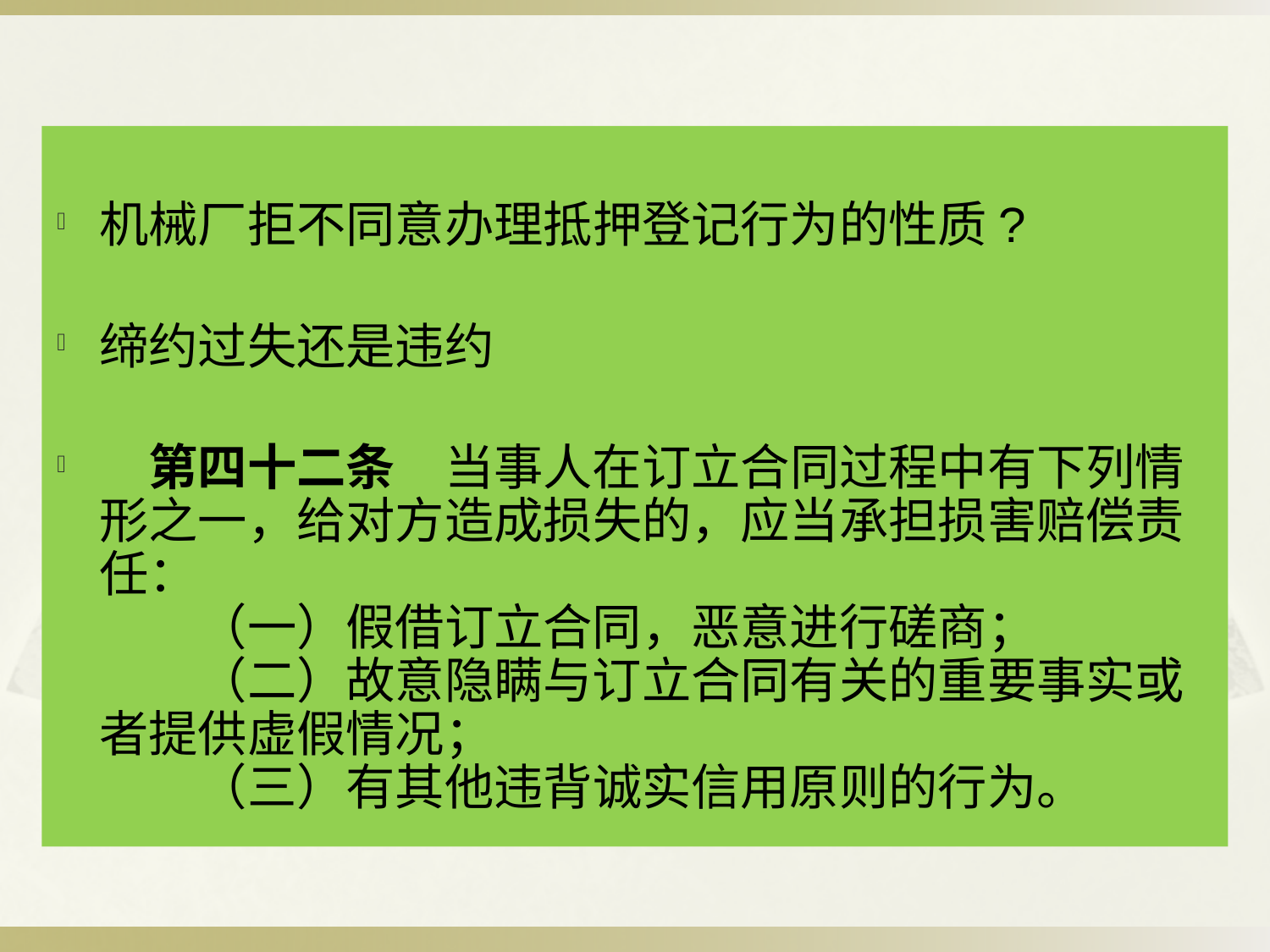

机械厂拒不同意办理抵押登记行为的性质?

缔约过失还是违约

　第四十二条　当事人在订立合同过程中有下列情形之一，给对方造成损失的，应当承担损害赔偿责任：
　　（一）假借订立合同，恶意进行磋商；
　　（二）故意隐瞒与订立合同有关的重要事实或者提供虚假情况；
　　（三）有其他违背诚实信用原则的行为。